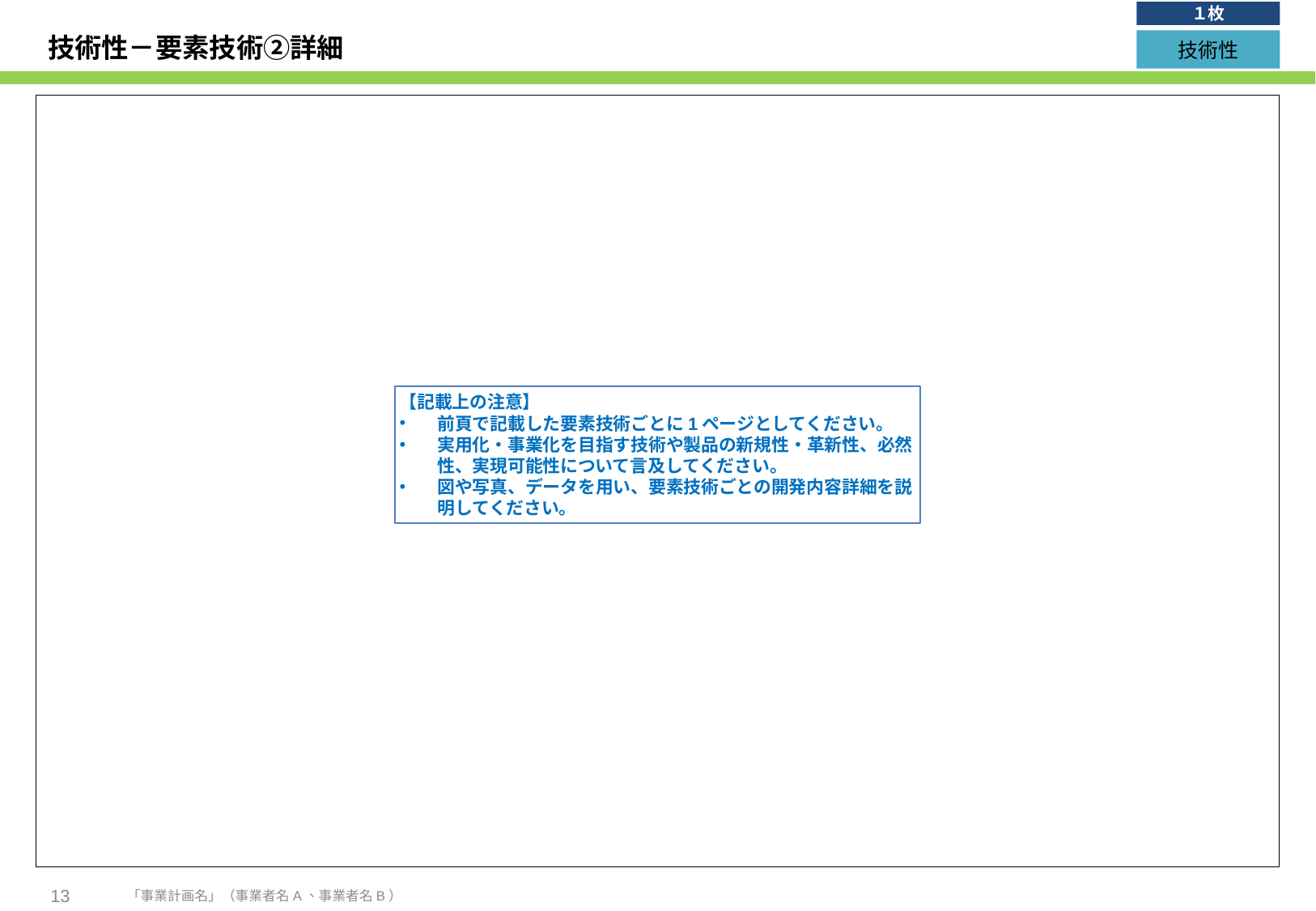

１枚
# 技術性－要素技術②詳細
技術性

【記載上の注意】
前頁で記載した要素技術ごとに1ページとしてください。
実用化・事業化を目指す技術や製品の新規性・革新性、必然性、実現可能性について言及してください。
図や写真、データを用い、要素技術ごとの開発内容詳細を説明してください。
13
「事業計画名」（事業者名A、事業者名B）